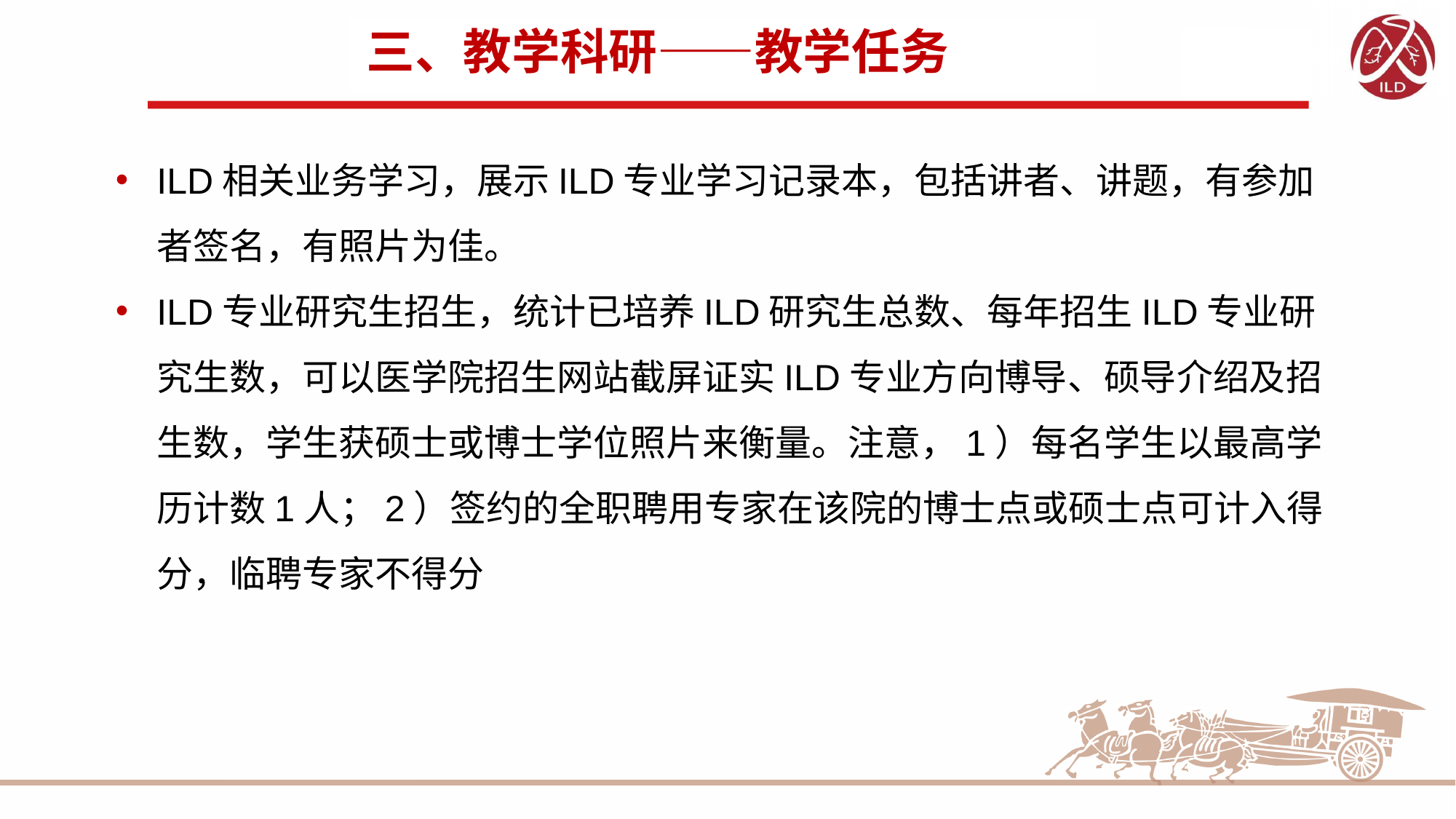

# 三、教学科研——教学任务
ILD相关业务学习，展示ILD专业学习记录本，包括讲者、讲题，有参加者签名，有照片为佳。
ILD专业研究生招生，统计已培养ILD研究生总数、每年招生ILD专业研究生数，可以医学院招生网站截屏证实ILD专业方向博导、硕导介绍及招生数，学生获硕士或博士学位照片来衡量。注意，1）每名学生以最高学历计数1人；2）签约的全职聘用专家在该院的博士点或硕士点可计入得分，临聘专家不得分